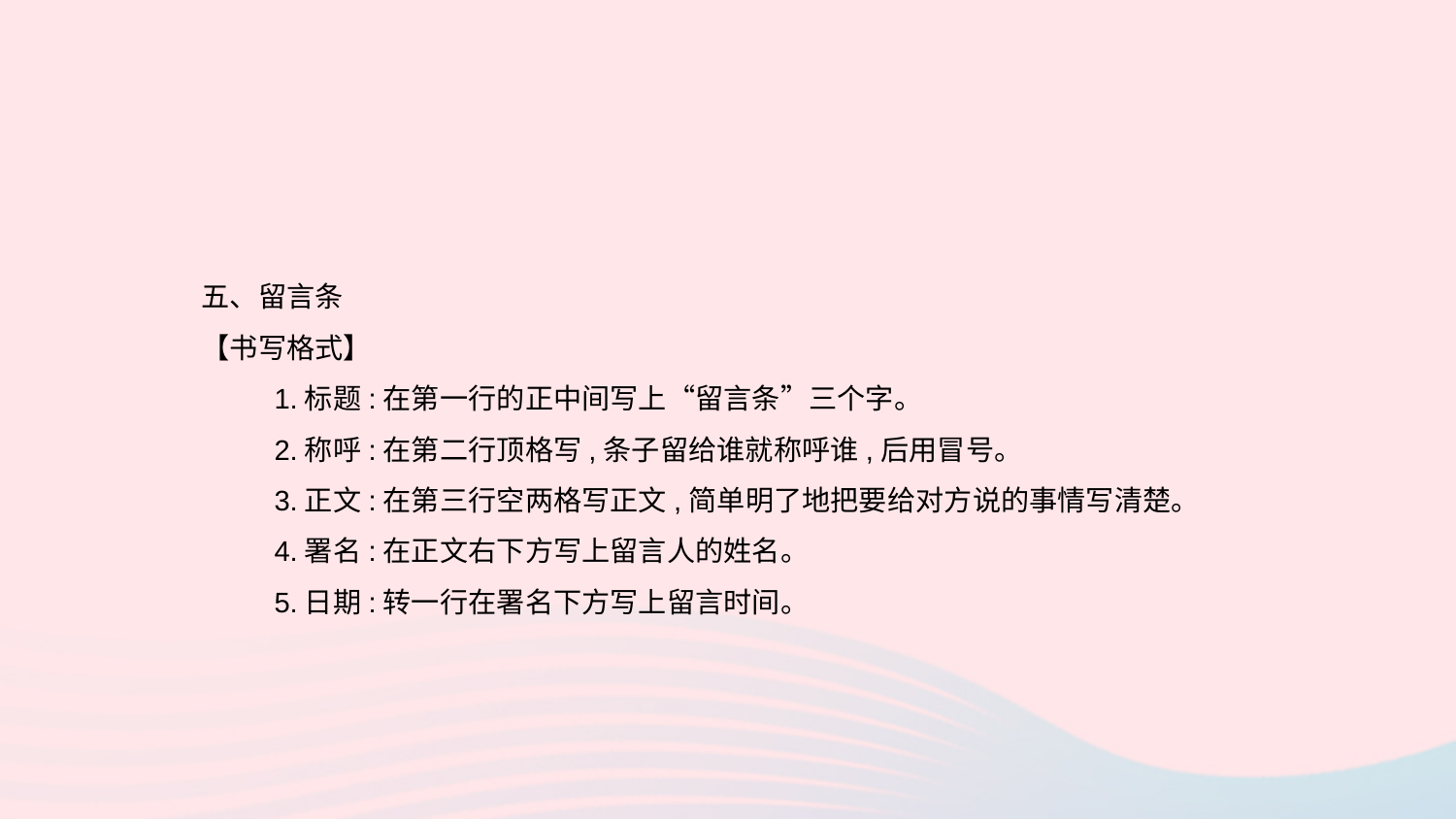

五、留言条
【书写格式】
1.标题:在第一行的正中间写上“留言条”三个字。
2.称呼:在第二行顶格写,条子留给谁就称呼谁,后用冒号。
3.正文:在第三行空两格写正文,简单明了地把要给对方说的事情写清楚。
4.署名:在正文右下方写上留言人的姓名。
5.日期:转一行在署名下方写上留言时间。